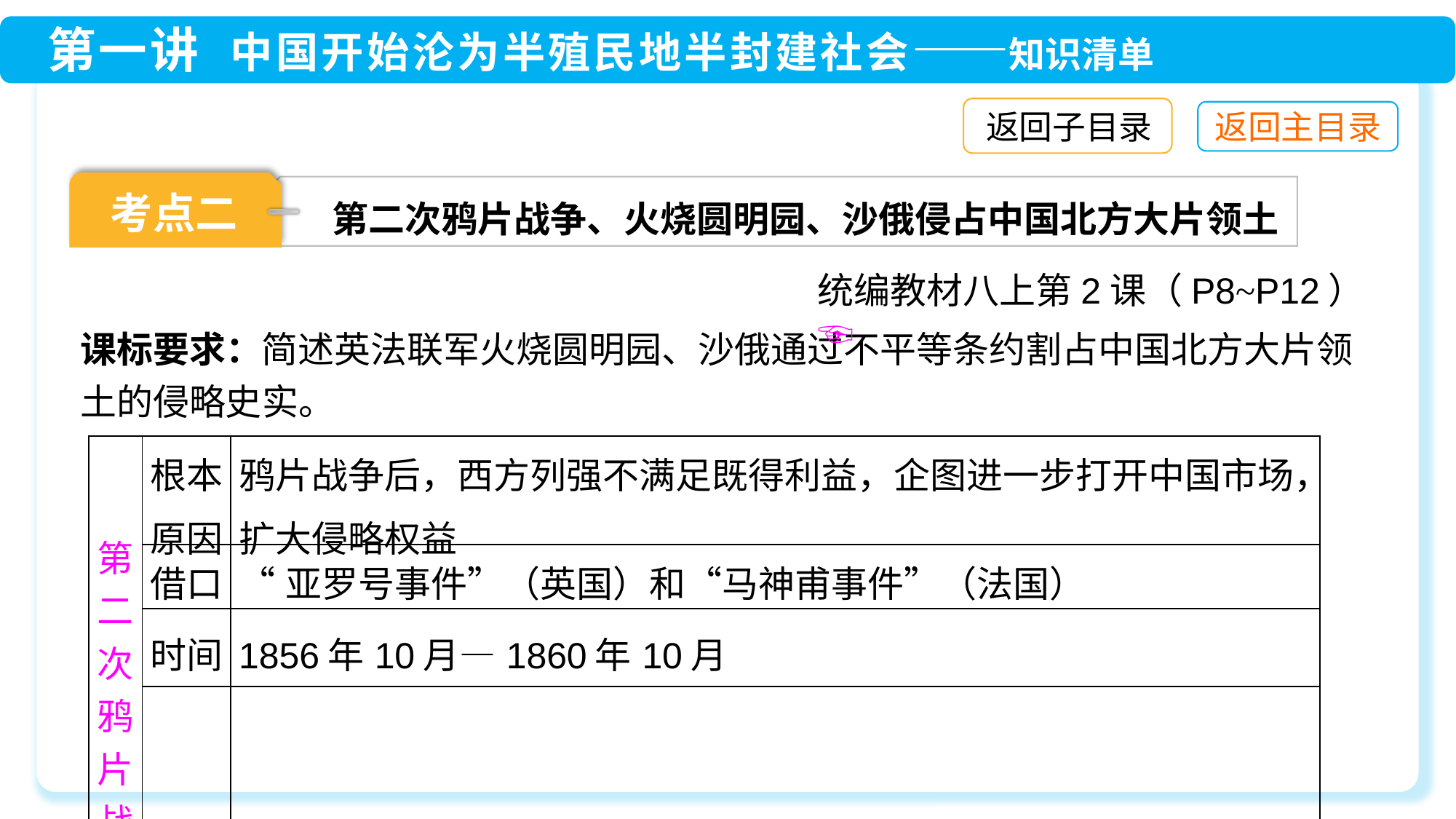

返回子目录
考点二

第二次鸦片战争、火烧圆明园、沙俄侵占中国北方大片领土

统编教材八上第2课（P8~P12）☜
课标要求：简述英法联军火烧圆明园、沙俄通过不平等条约割占中国北方大片领土的侵略史实。
| 第二次鸦片战争 | 根本原因 | 鸦片战争后，西方列强不满足既得利益，企图进一步打开中国市场，扩大侵略权益 |
| --- | --- | --- |
|  | 借口 | “亚罗号事件”（英国）和“马神甫事件”（法国） |
|  | 时间 | 1856年10月—1860年10月 |
|  | 国家 | 英国和法国是主凶，俄国和美国是帮凶；大清帝国 |